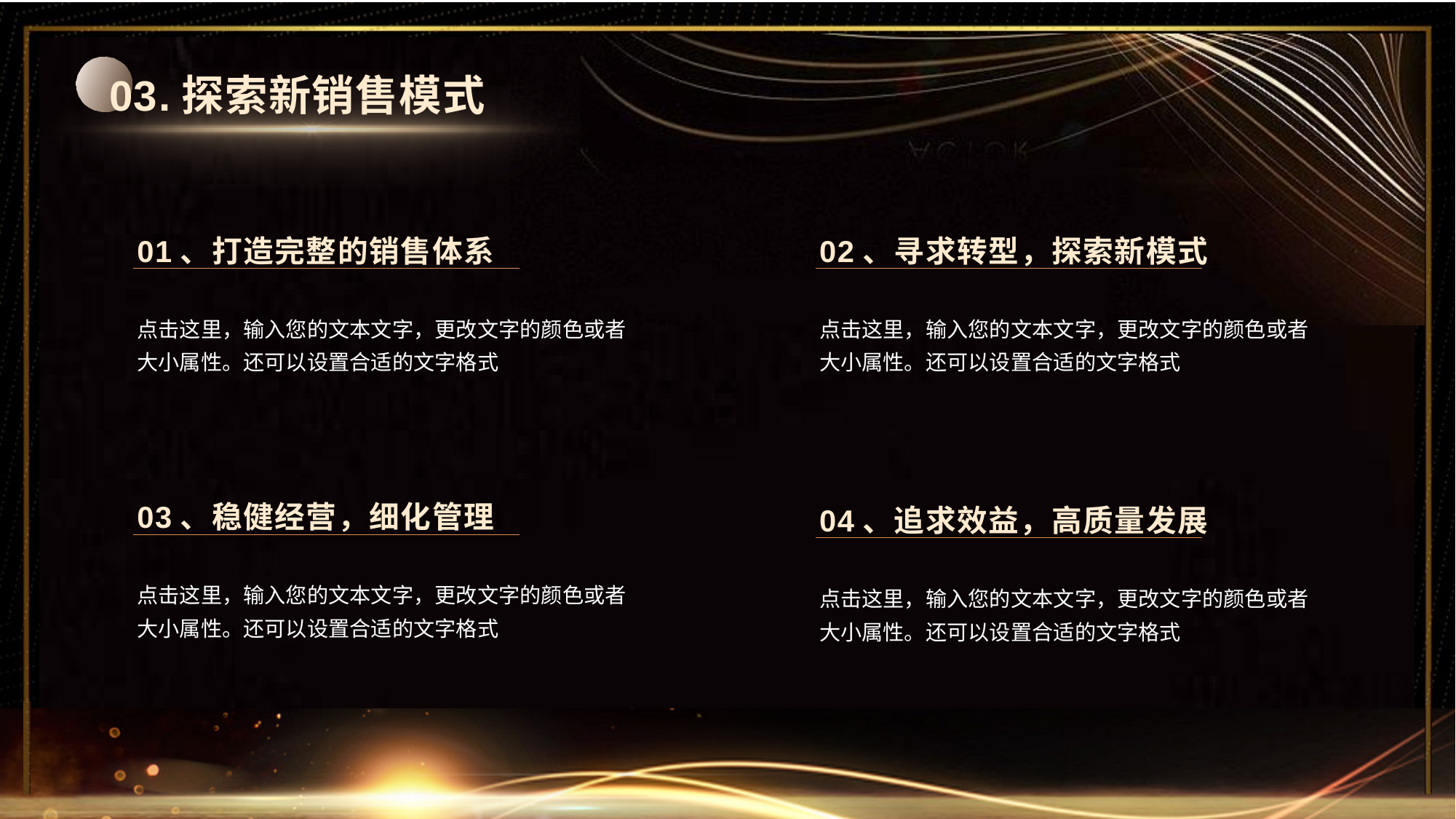

03.探索新销售模式

01、打造完整的销售体系
02、寻求转型，探索新模式
点击这里，输入您的文本文字，更改文字的颜色或者大小属性。还可以设置合适的文字格式
点击这里，输入您的文本文字，更改文字的颜色或者大小属性。还可以设置合适的文字格式

03、稳健经营，细化管理
04、追求效益，高质量发展

点击这里，输入您的文本文字，更改文字的颜色或者大小属性。还可以设置合适的文字格式
点击这里，输入您的文本文字，更改文字的颜色或者大小属性。还可以设置合适的文字格式